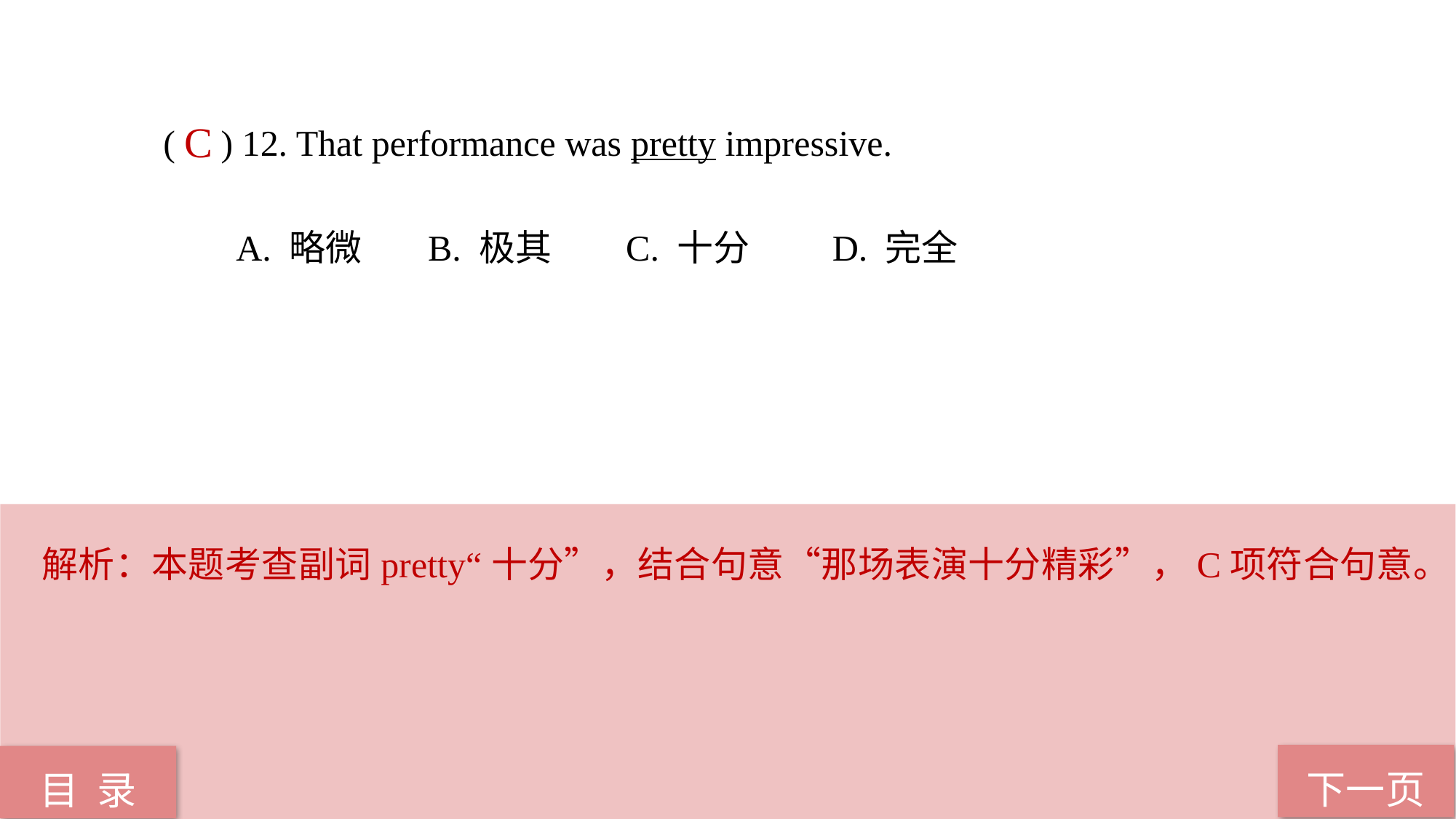

(     ) 12. That performance was pretty impressive.

        A. 略微       B. 极其        C. 十分         D. 完全
C
解析：本题考查副词pretty“十分”，结合句意“那场表演十分精彩”，C项符合句意。